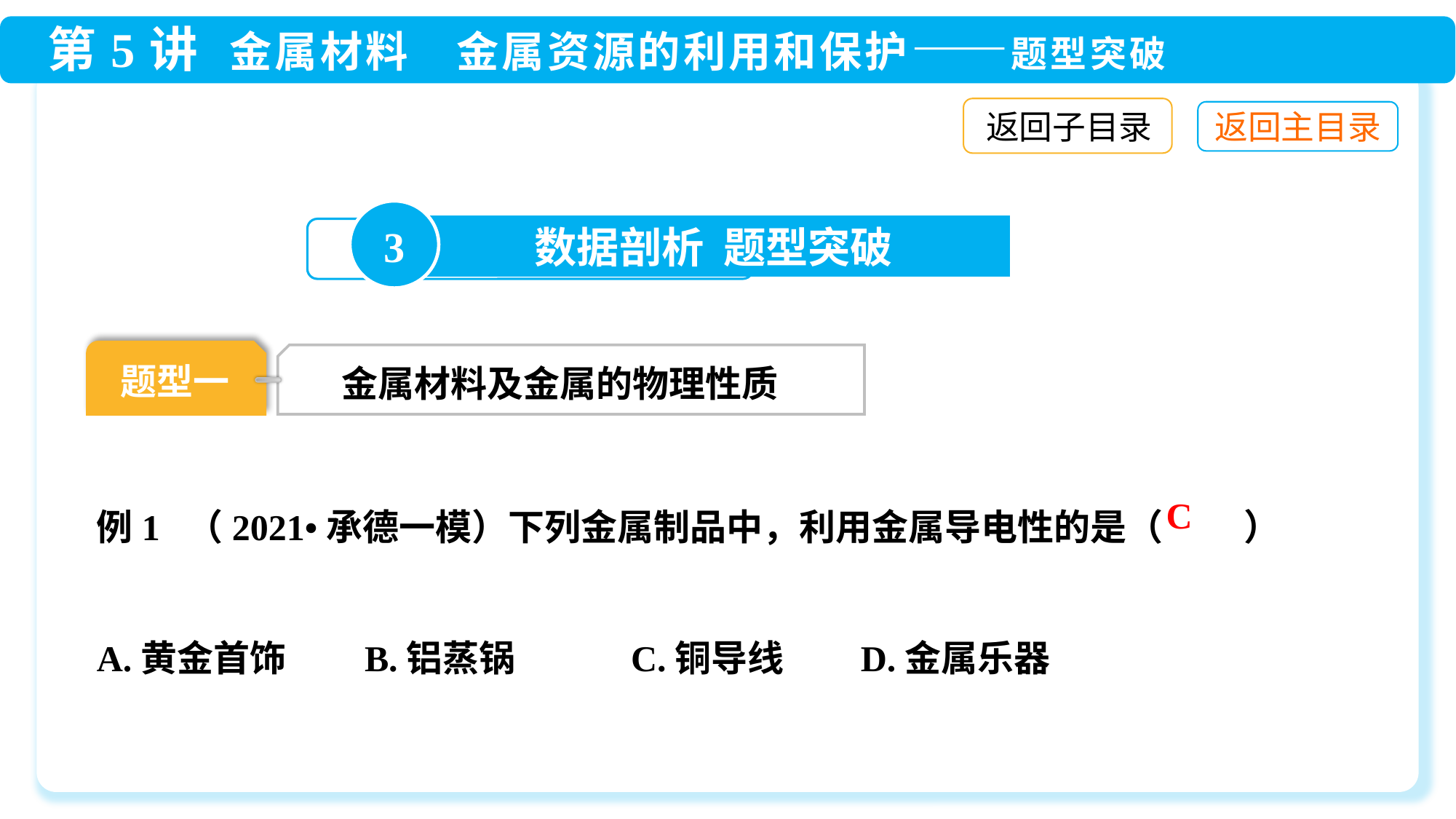

返回子目录

3
数据剖析  题型突破

题型一
金属材料及金属的物理性质

例1  （2021•承德一模）下列金属制品中，利用金属导电性的是（ 　　）

A.黄金首饰	     B.铝蒸锅             C.铜导线	D.金属乐器
C